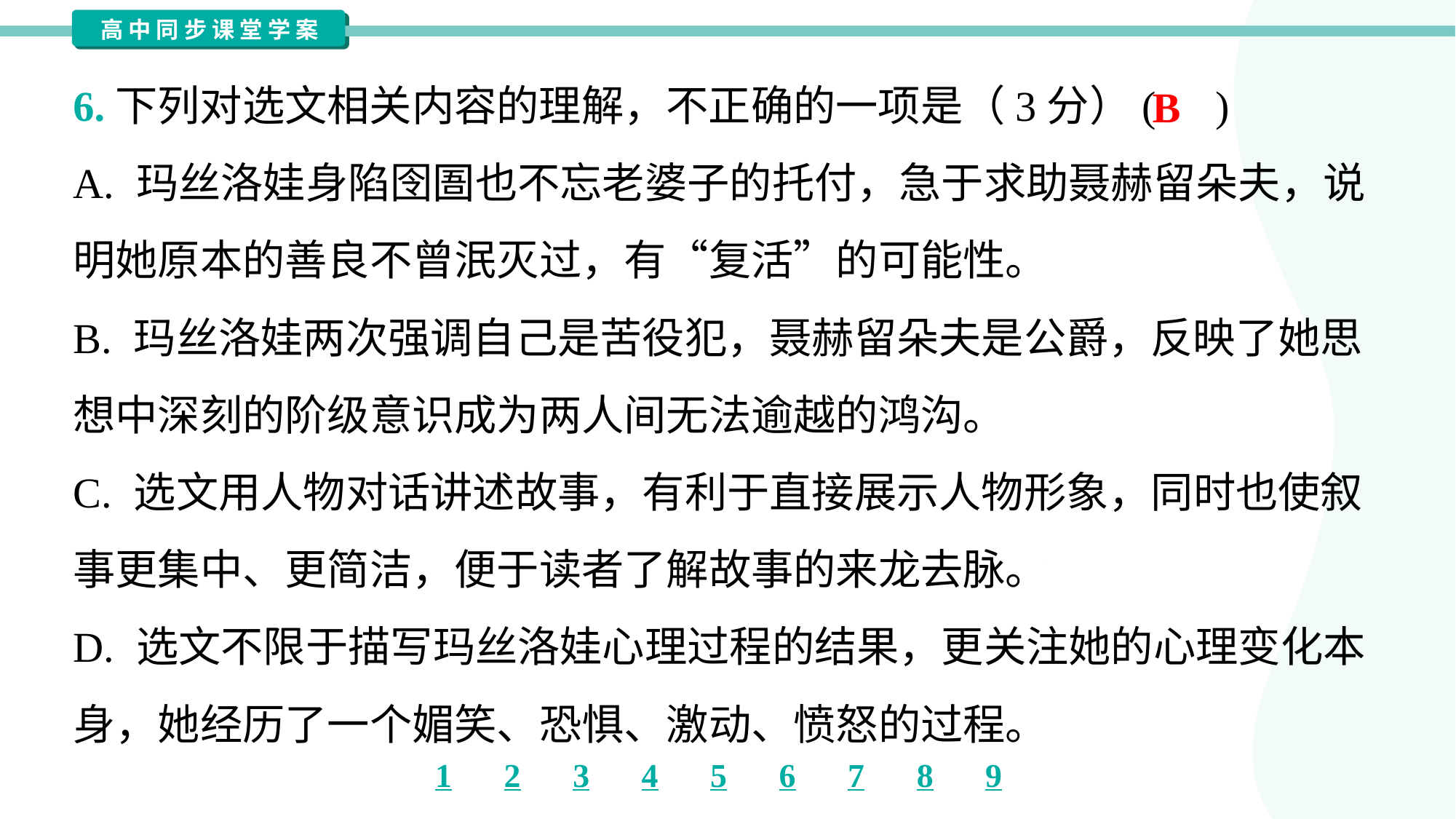

6.下列对选文相关内容的理解，不正确的一项是（3分）(     )
B
A. 玛丝洛娃身陷囹圄也不忘老婆子的托付，急于求助聂赫留朵夫，说
明她原本的善良不曾泯灭过，有“复活”的可能性。
B. 玛丝洛娃两次强调自己是苦役犯，聂赫留朵夫是公爵，反映了她思
想中深刻的阶级意识成为两人间无法逾越的鸿沟。
C. 选文用人物对话讲述故事，有利于直接展示人物形象，同时也使叙
事更集中、更简洁，便于读者了解故事的来龙去脉。
D. 选文不限于描写玛丝洛娃心理过程的结果，更关注她的心理变化本
身，她经历了一个媚笑、恐惧、激动、愤怒的过程。